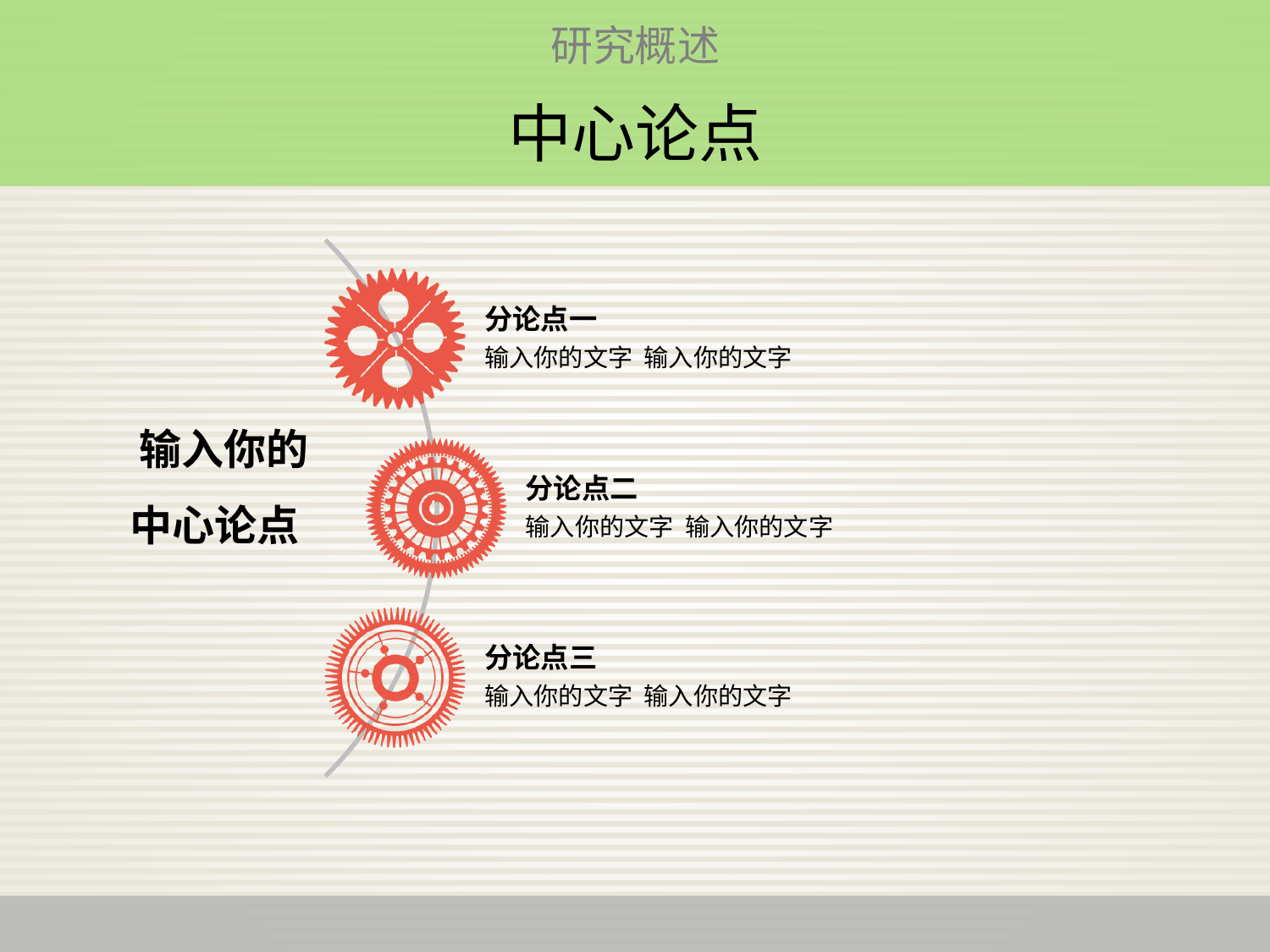

研究概述
# 中心论点
分论点一
输入你的文字  输入你的文字
分论点二
输入你的文字  输入你的文字
分论点三
输入你的文字  输入你的文字
输入你的
中心论点